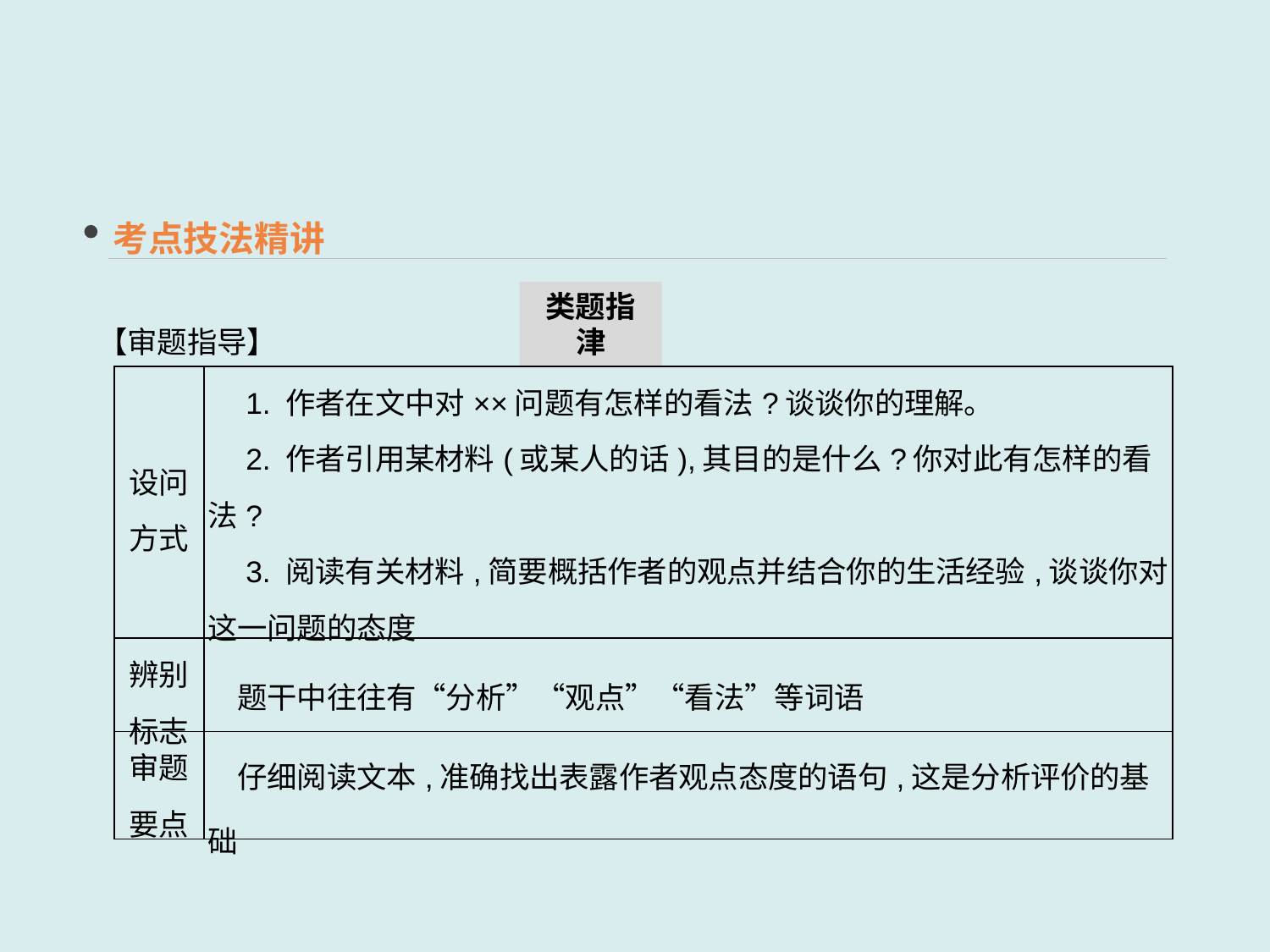

考点技法精讲

类题指津
【审题指导】
| 设问 方式 | 1. 作者在文中对××问题有怎样的看法?谈谈你的理解。 　2. 作者引用某材料(或某人的话),其目的是什么?你对此有怎样的看法? 　3. 阅读有关材料,简要概括作者的观点并结合你的生活经验,谈谈你对这一问题的态度 |
| --- | --- |
| 辨别 标志 | 题干中往往有“分析”“观点”“看法”等词语 |
| 审题 要点 | 仔细阅读文本,准确找出表露作者观点态度的语句,这是分析评价的基础 |